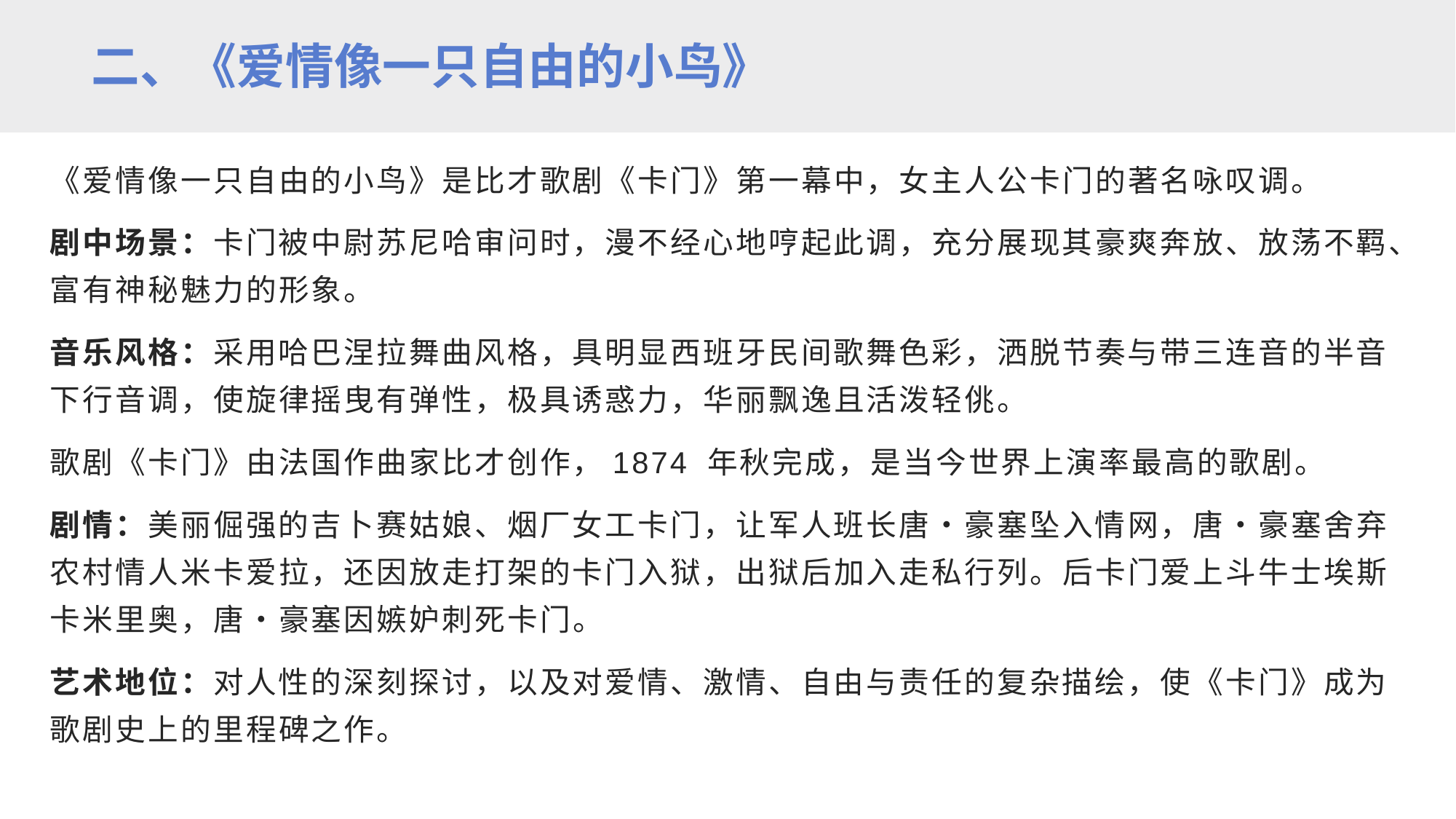

二、《爱情像一只自由的小鸟》
《爱情像一只自由的小鸟》是比才歌剧《卡门》第一幕中，女主人公卡门的著名咏叹调。
剧中场景：卡门被中尉苏尼哈审问时，漫不经心地哼起此调，充分展现其豪爽奔放、放荡不羁、富有神秘魅力的形象。
音乐风格：采用哈巴涅拉舞曲风格，具明显西班牙民间歌舞色彩，洒脱节奏与带三连音的半音下行音调，使旋律摇曳有弹性，极具诱惑力，华丽飘逸且活泼轻佻。
歌剧《卡门》由法国作曲家比才创作，1874 年秋完成，是当今世界上演率最高的歌剧。
剧情：美丽倔强的吉卜赛姑娘、烟厂女工卡门，让军人班长唐・豪塞坠入情网，唐・豪塞舍弃农村情人米卡爱拉，还因放走打架的卡门入狱，出狱后加入走私行列。后卡门爱上斗牛士埃斯卡米里奥，唐・豪塞因嫉妒刺死卡门。
艺术地位：对人性的深刻探讨，以及对爱情、激情、自由与责任的复杂描绘，使《卡门》成为歌剧史上的里程碑之作。